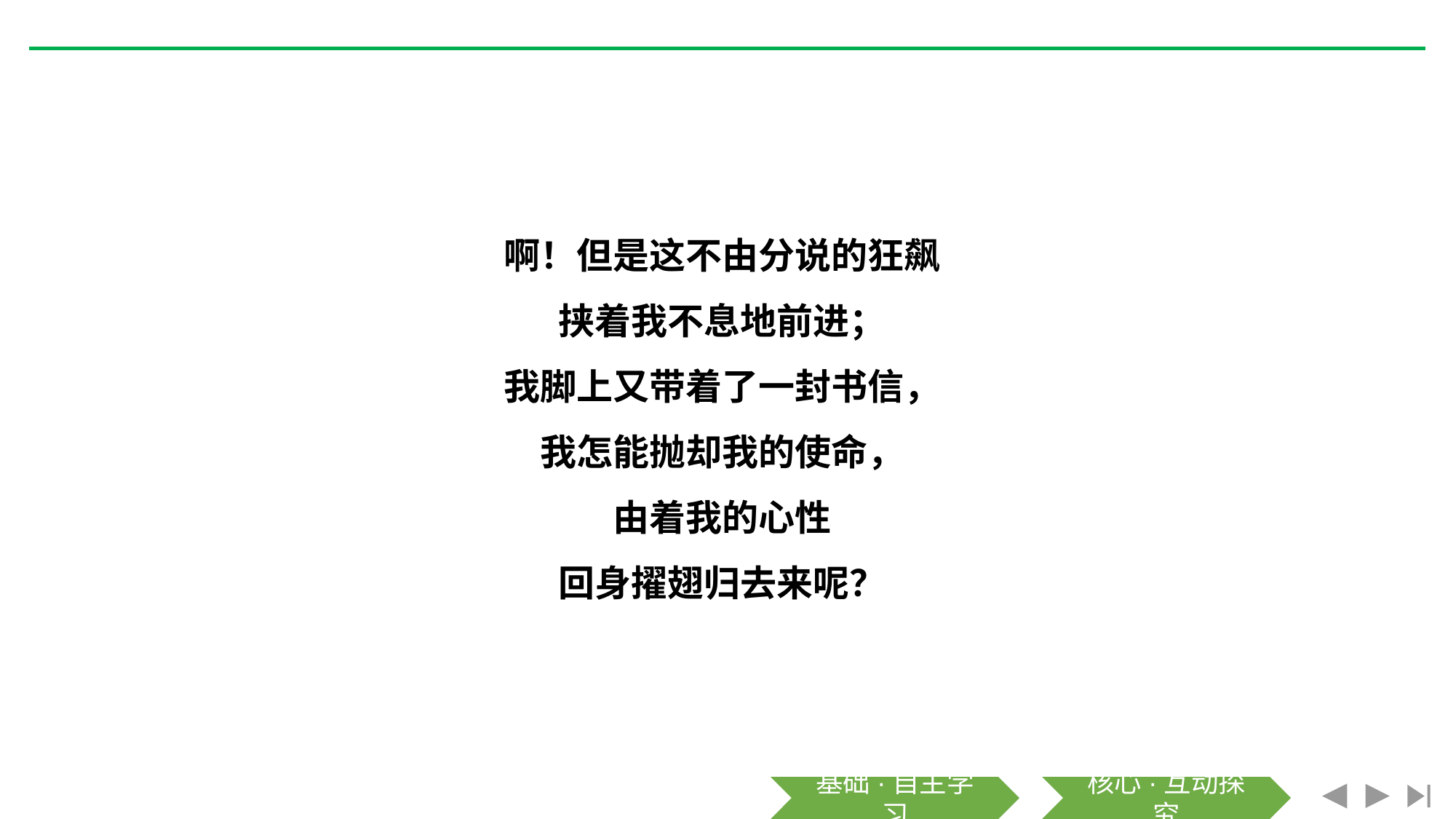

啊！但是这不由分说的狂飙
挟着我不息地前进；
我脚上又带着了一封书信，
我怎能抛却我的使命，
由着我的心性
回身擢翅归去来呢？